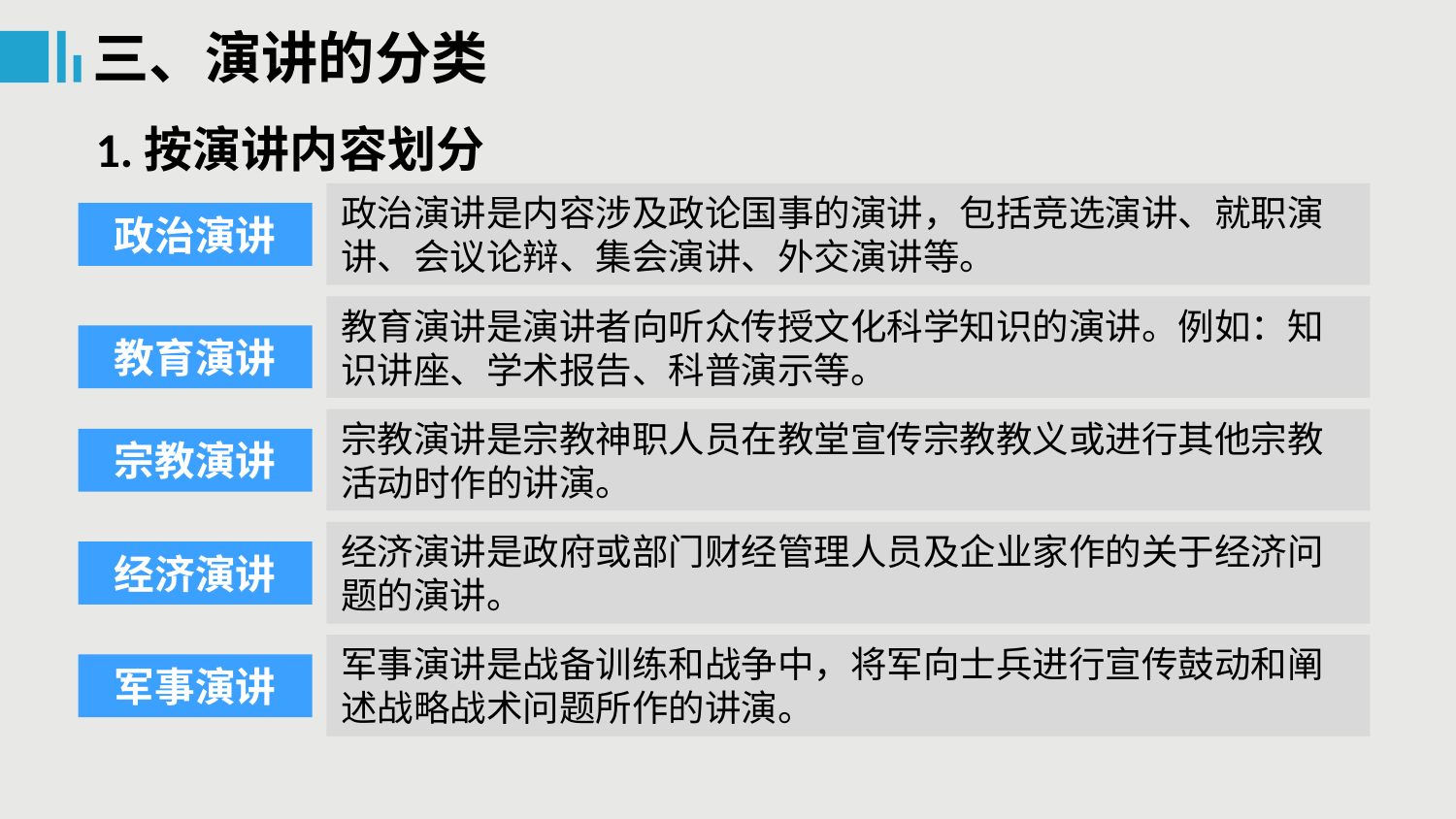

三、演讲的分类

1.按演讲内容划分
政治演讲是内容涉及政论国事的演讲，包括竞选演讲、就职演讲、会议论辩、集会演讲、外交演讲等。
政治演讲
教育演讲是演讲者向听众传授文化科学知识的演讲。例如：知识讲座、学术报告、科普演示等。
教育演讲
宗教演讲是宗教神职人员在教堂宣传宗教教义或进行其他宗教活动时作的讲演。
宗教演讲
经济演讲是政府或部门财经管理人员及企业家作的关于经济问题的演讲。
经济演讲
军事演讲是战备训练和战争中，将军向士兵进行宣传鼓动和阐述战略战术问题所作的讲演。
军事演讲